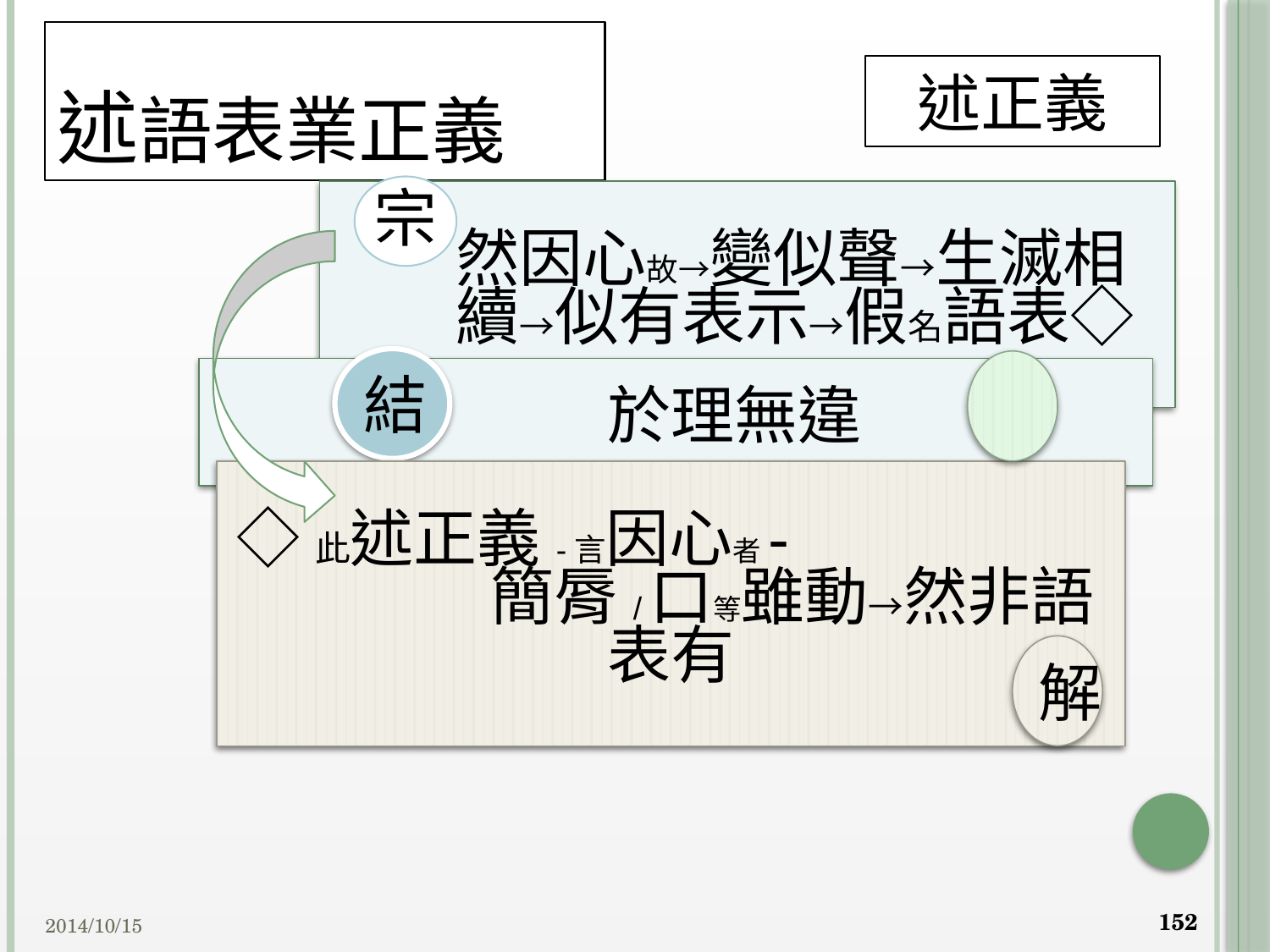

# 述語表業正義
述正義
然因心故→變似聲→生滅相續→似有表示→假名語表◇
於理無違
宗

結

◇此述正義-言因心者-                                簡脣/口等雖動→然非語表有
解
2014/10/15
152